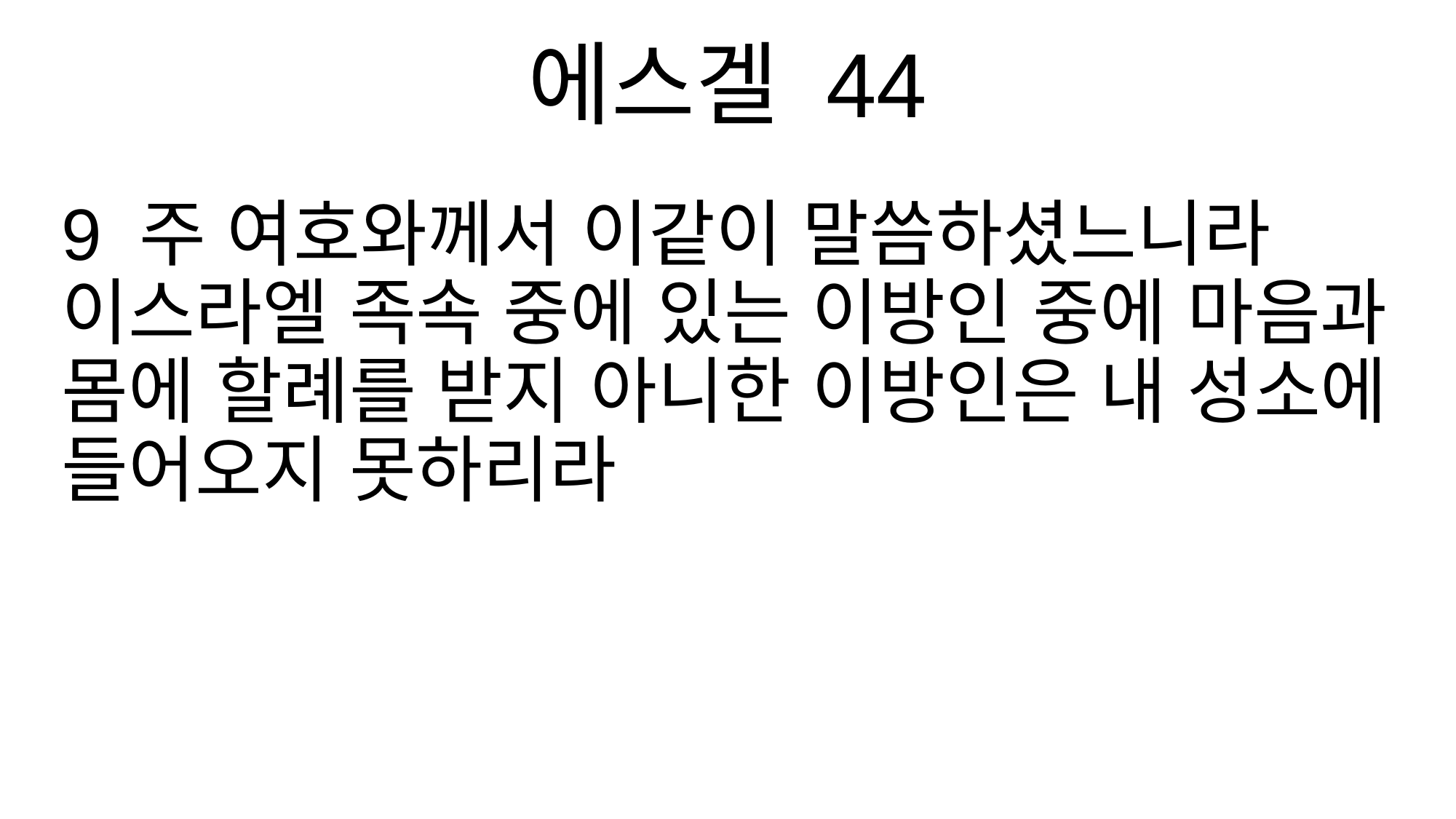

에스겔 44
9 주 여호와께서 이같이 말씀하셨느니라 이스라엘 족속 중에 있는 이방인 중에 마음과 몸에 할례를 받지 아니한 이방인은 내 성소에 들어오지 못하리라